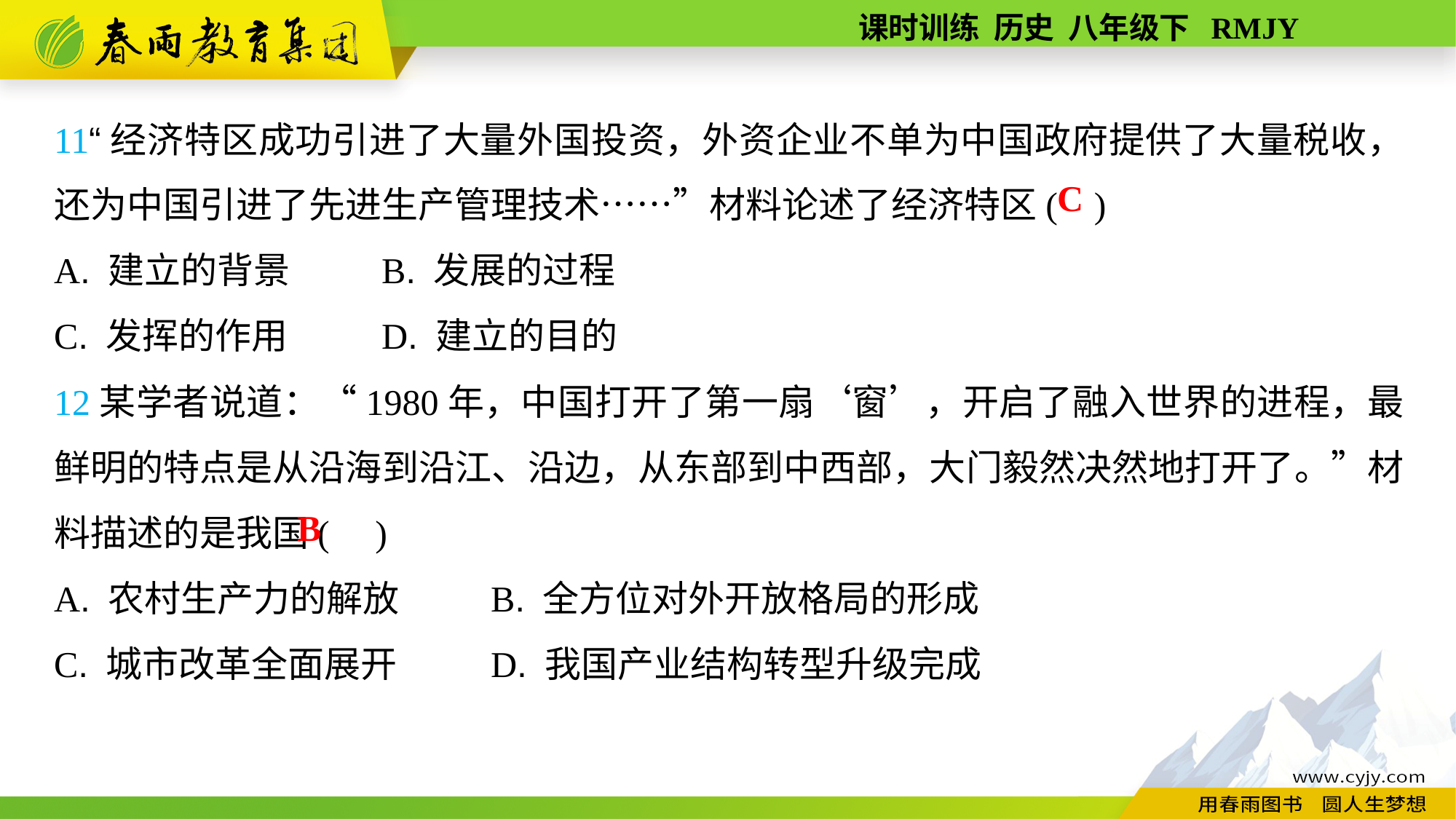

11“经济特区成功引进了大量外国投资，外资企业不单为中国政府提供了大量税收，还为中国引进了先进生产管理技术……”材料论述了经济特区(    )
A. 建立的背景	B. 发展的过程
C. 发挥的作用	D. 建立的目的
12某学者说道：“1980年，中国打开了第一扇‘窗’，开启了融入世界的进程，最鲜明的特点是从沿海到沿江、沿边，从东部到中西部，大门毅然决然地打开了。”材料描述的是我国(     )
A. 农村生产力的解放	B. 全方位对外开放格局的形成
C. 城市改革全面展开	D. 我国产业结构转型升级完成
C
B